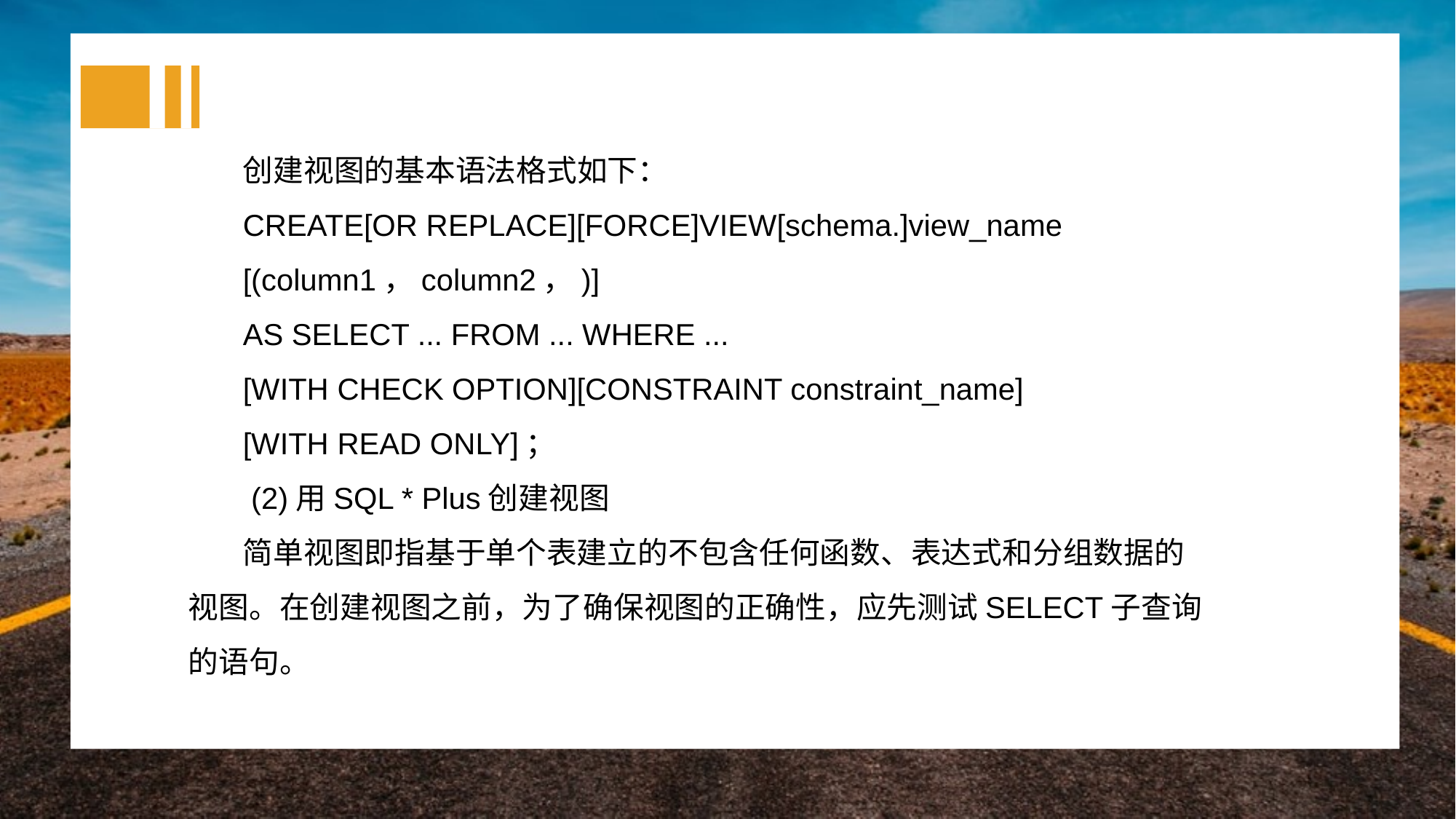

创建视图的基本语法格式如下：
CREATE[OR REPLACE][FORCE]VIEW[schema.]view_name
[(column1，column2，)]
AS SELECT ... FROM ... WHERE ...
[WITH CHECK OPTION][CONSTRAINT constraint_name]
[WITH READ ONLY]；
 (2)用SQL * Plus创建视图
简单视图即指基于单个表建立的不包含任何函数、表达式和分组数据的视图。在创建视图之前，为了确保视图的正确性，应先测试SELECT子查询的语句。